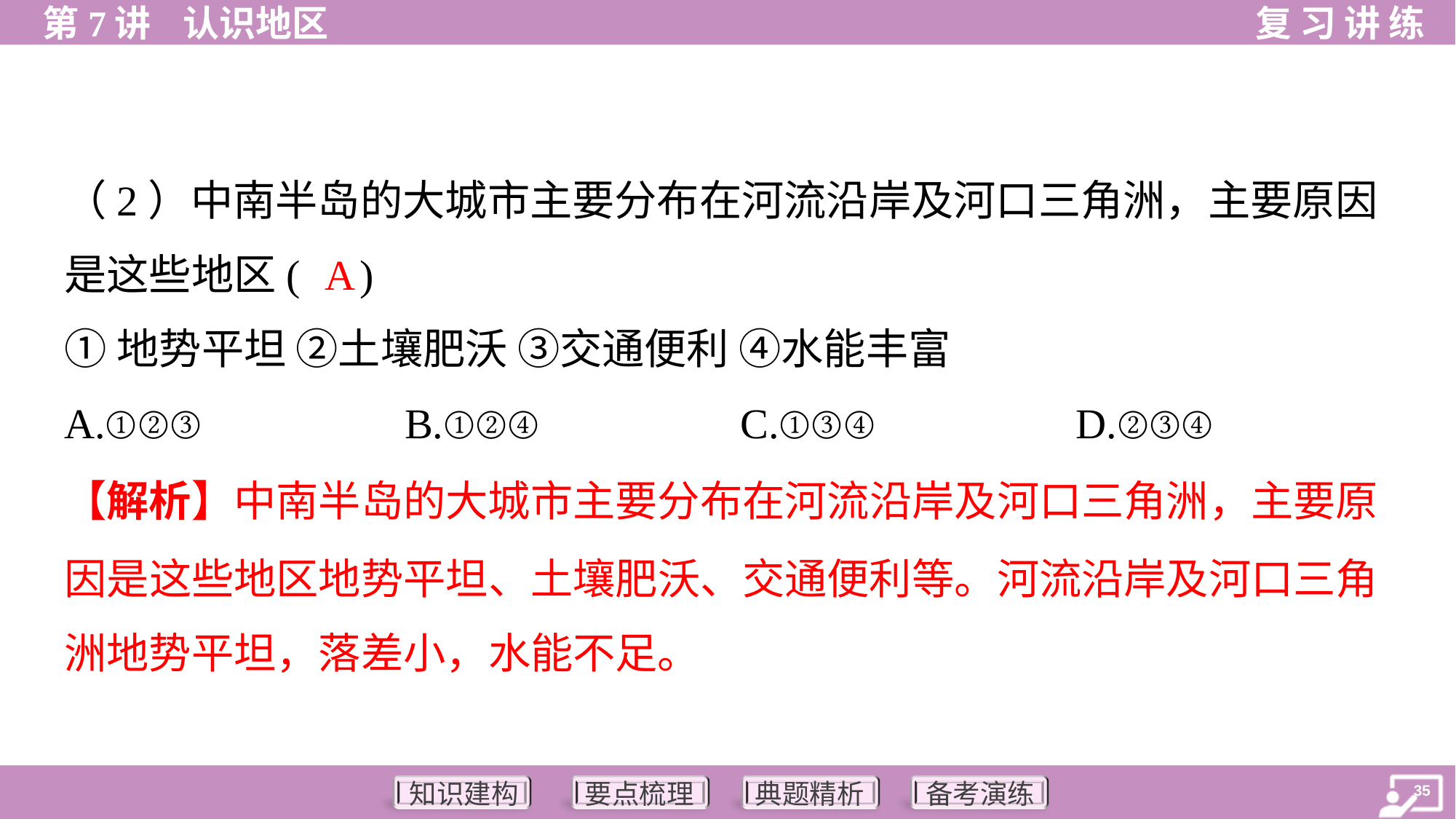

（2）中南半岛的大城市主要分布在河流沿岸及河口三角洲，主要原因
是这些地区(     )
A
①地势平坦 ②土壤肥沃 ③交通便利 ④水能丰富
A.①②③	B.①②④	C.①③④	D.②③④
【解析】中南半岛的大城市主要分布在河流沿岸及河口三角洲，主要原
因是这些地区地势平坦、土壤肥沃、交通便利等。河流沿岸及河口三角
洲地势平坦，落差小，水能不足。